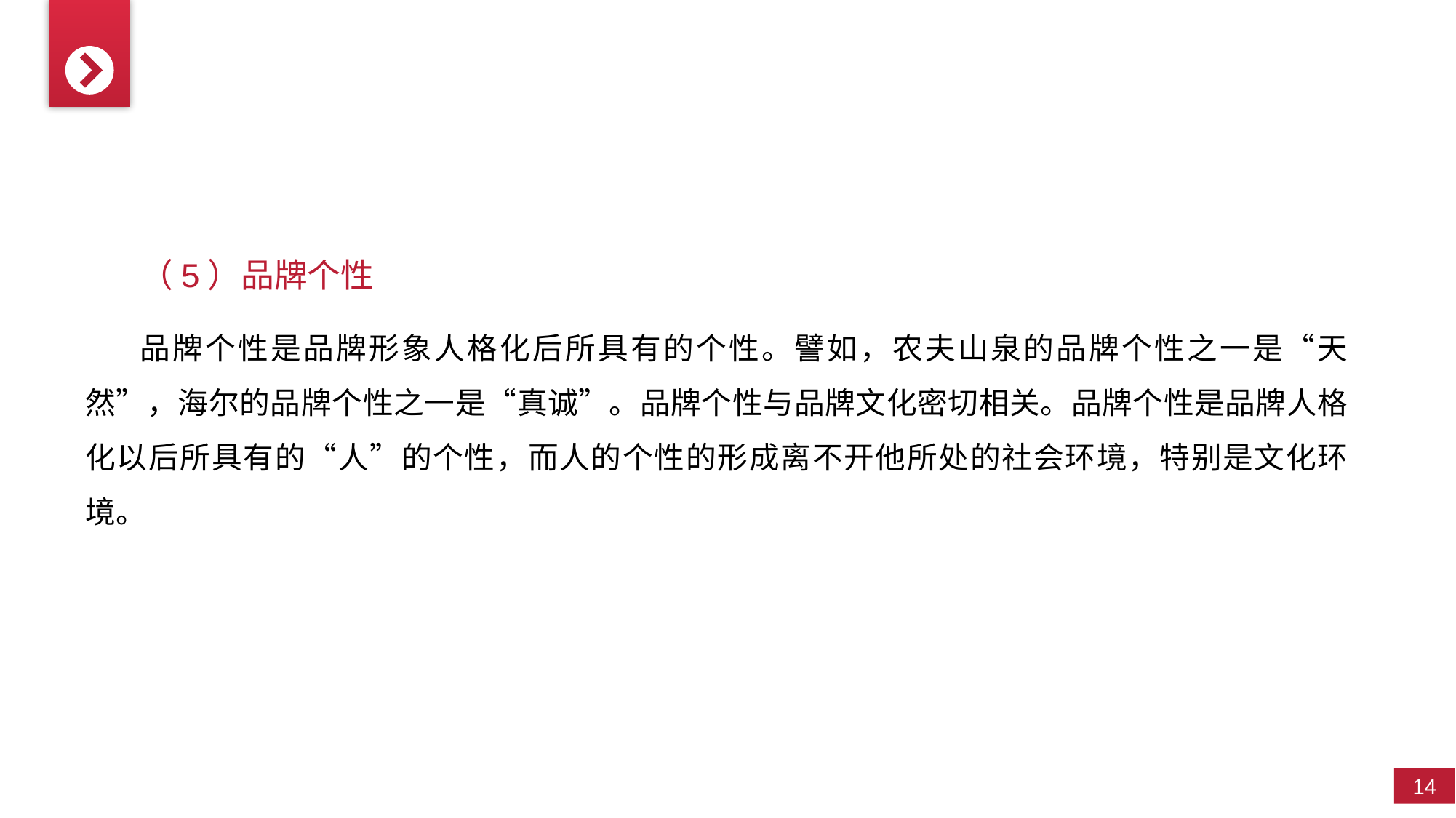

（5）品牌个性
品牌个性是品牌形象人格化后所具有的个性。譬如，农夫山泉的品牌个性之一是“天然”，海尔的品牌个性之一是“真诚”。品牌个性与品牌文化密切相关。品牌个性是品牌人格化以后所具有的“人”的个性，而人的个性的形成离不开他所处的社会环境，特别是文化环境。